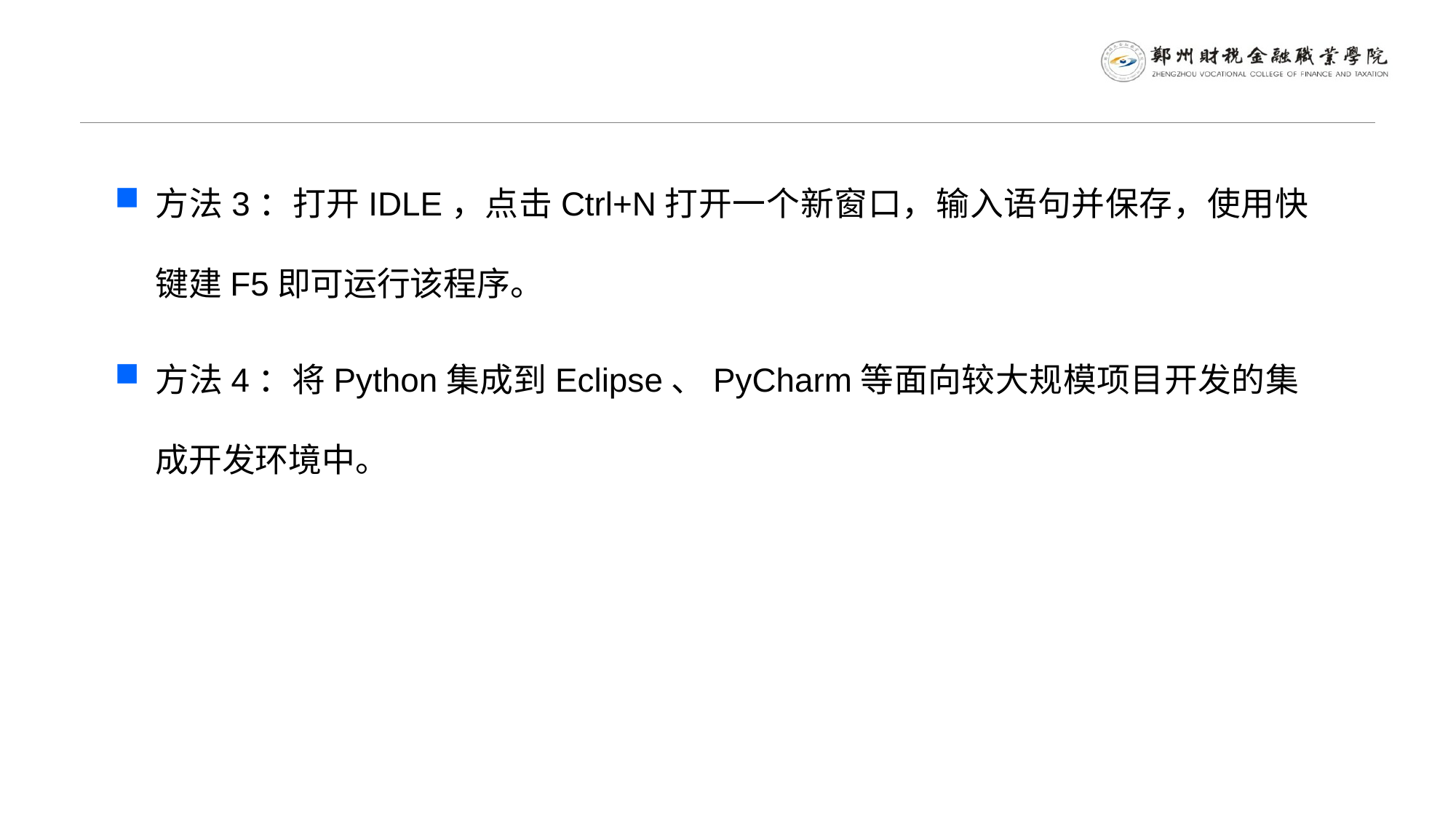

方法3：打开IDLE，点击Ctrl+N打开一个新窗口，输入语句并保存，使用快键建F5即可运行该程序。
方法4：将Python集成到Eclipse、PyCharm等面向较大规模项目开发的集成开发环境中。